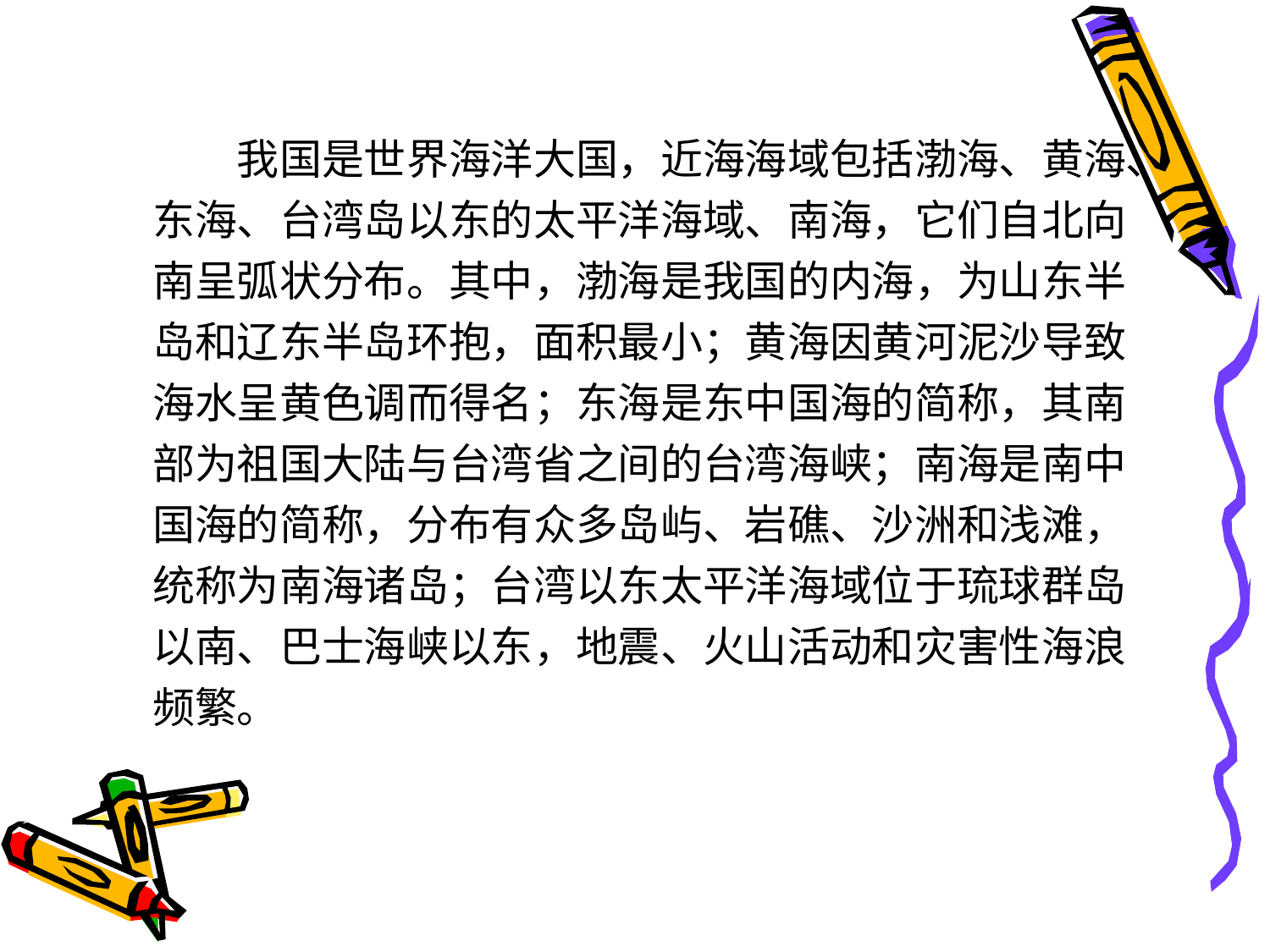

我国是世界海洋大国，近海海域包括渤海、黄海、
东海、台湾岛以东的太平洋海域、南海，它们自北向
南呈弧状分布。其中，渤海是我国的内海，为山东半
岛和辽东半岛环抱，面积最小；黄海因黄河泥沙导致
海水呈黄色调而得名；东海是东中国海的简称，其南
部为祖国大陆与台湾省之间的台湾海峡；南海是南中
国海的简称，分布有众多岛屿、岩礁、沙洲和浅滩，
统称为南海诸岛；台湾以东太平洋海域位于琉球群岛
以南、巴士海峡以东，地震、火山活动和灾害性海浪
频繁。